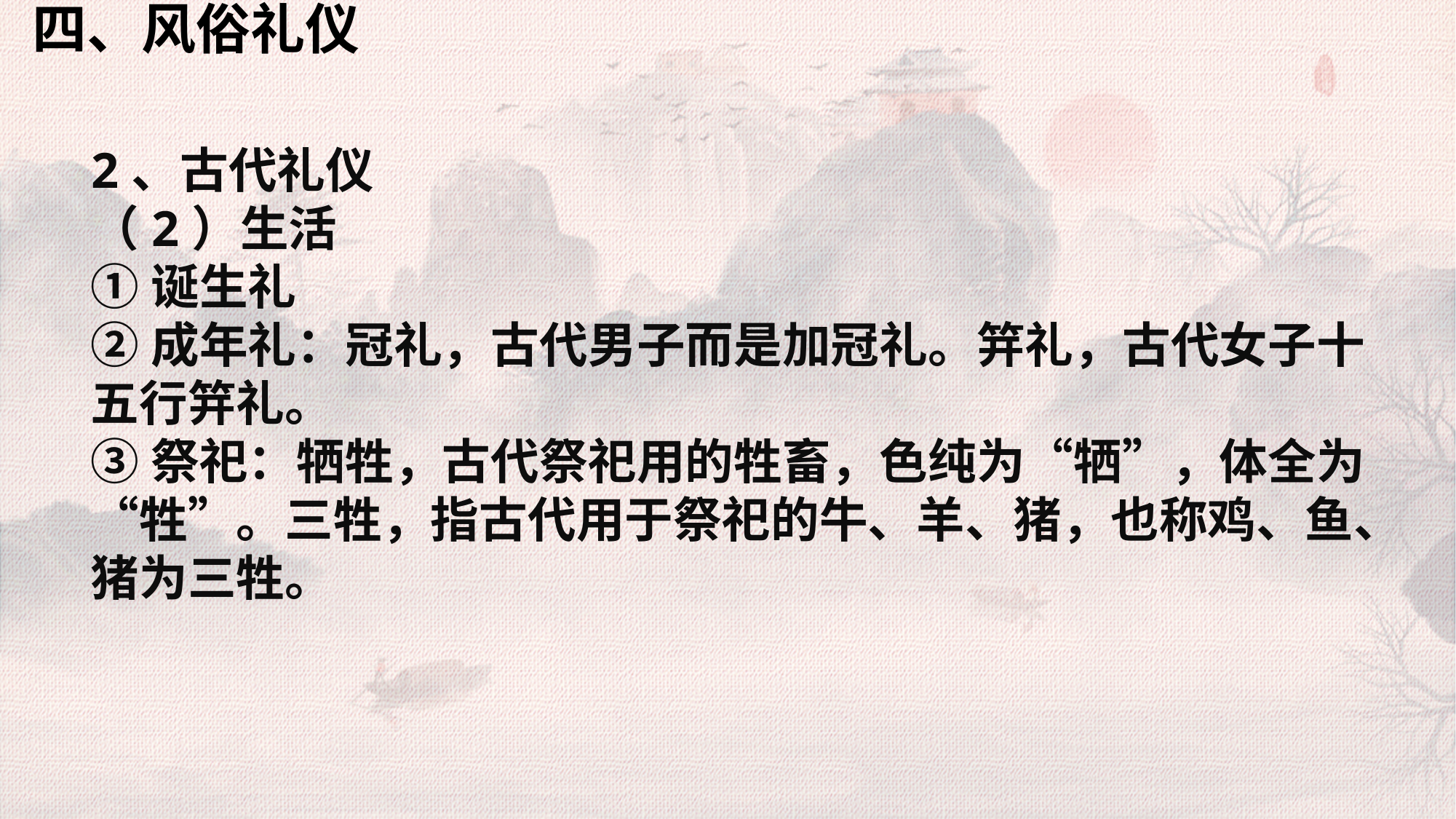

四、风俗礼仪
2、古代礼仪
（2）生活
①诞生礼
②成年礼：冠礼，古代男子而是加冠礼。笄礼，古代女子十五行笄礼。
③祭祀：牺牲，古代祭祀用的牲畜，色纯为“牺”，体全为“牲”。三牲，指古代用于祭祀的牛、羊、猪，也称鸡、鱼、猪为三牲。